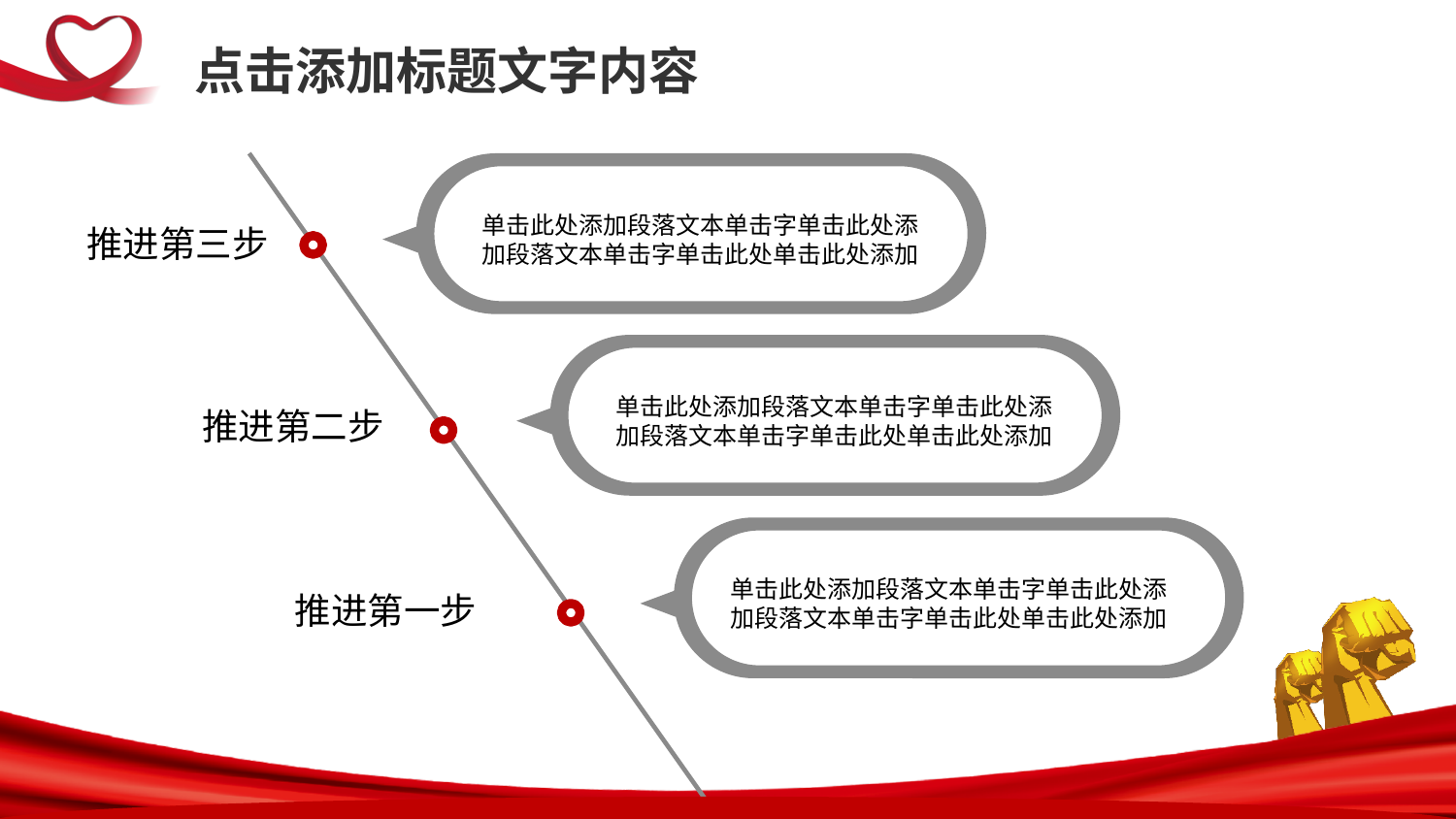

点击添加标题文字内容

2013

2014

2015

单击此处添加段落文本单击字单击此处添加段落文本单击字单击此处单击此处添加
推进第三步
推进第二步
推进第一步

单击此处添加段落文本单击字单击此处添加段落文本单击字单击此处单击此处添加

单击此处添加段落文本单击字单击此处添加段落文本单击字单击此处单击此处添加